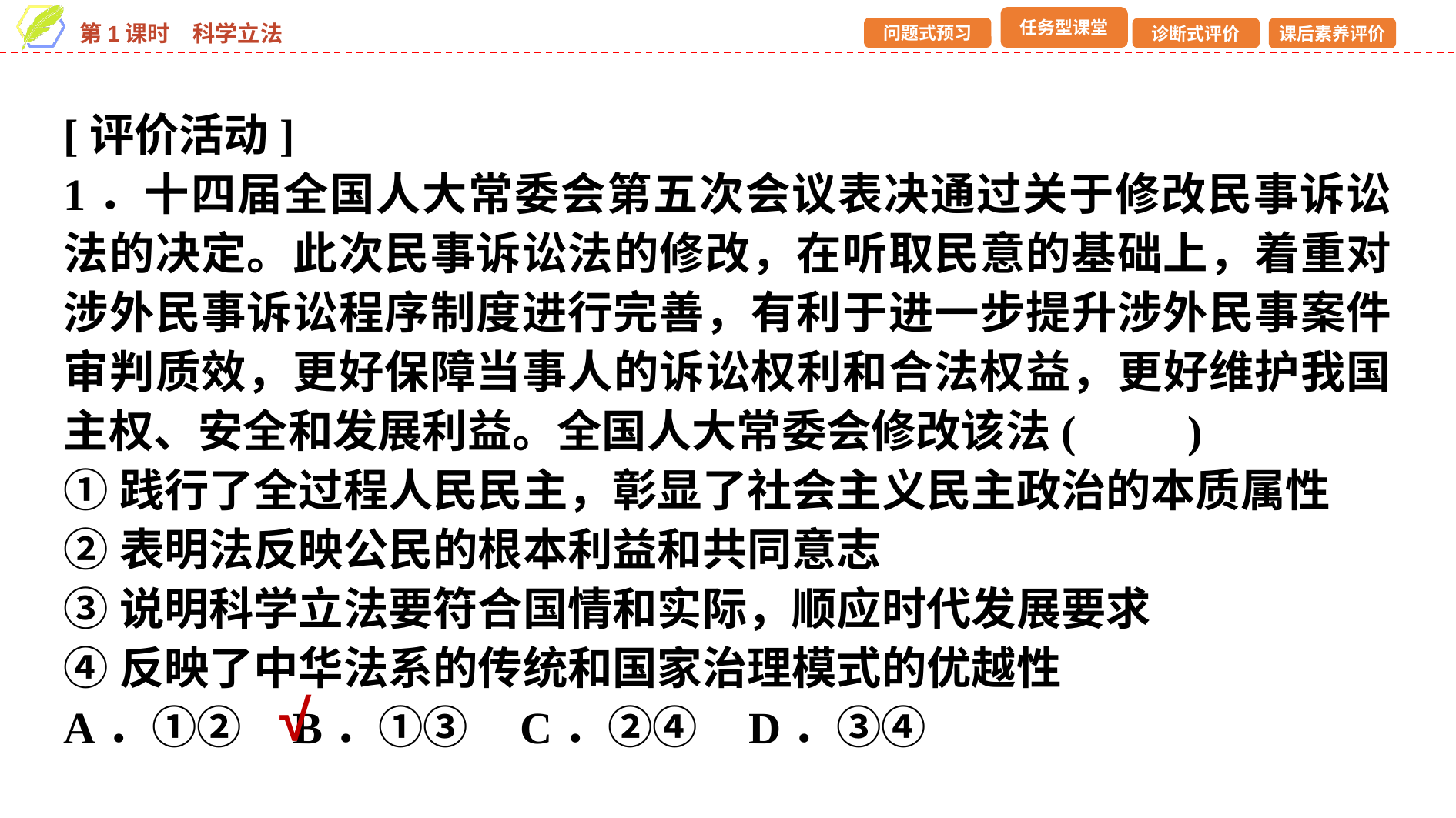

[评价活动]
1．十四届全国人大常委会第五次会议表决通过关于修改民事诉讼法的决定。此次民事诉讼法的修改，在听取民意的基础上，着重对涉外民事诉讼程序制度进行完善，有利于进一步提升涉外民事案件审判质效，更好保障当事人的诉讼权利和合法权益，更好维护我国主权、安全和发展利益。全国人大常委会修改该法(　　)
①践行了全过程人民民主，彰显了社会主义民主政治的本质属性
②表明法反映公民的根本利益和共同意志
③说明科学立法要符合国情和实际，顺应时代发展要求
④反映了中华法系的传统和国家治理模式的优越性
A．①②    B．①③    C．②④    D．③④
√